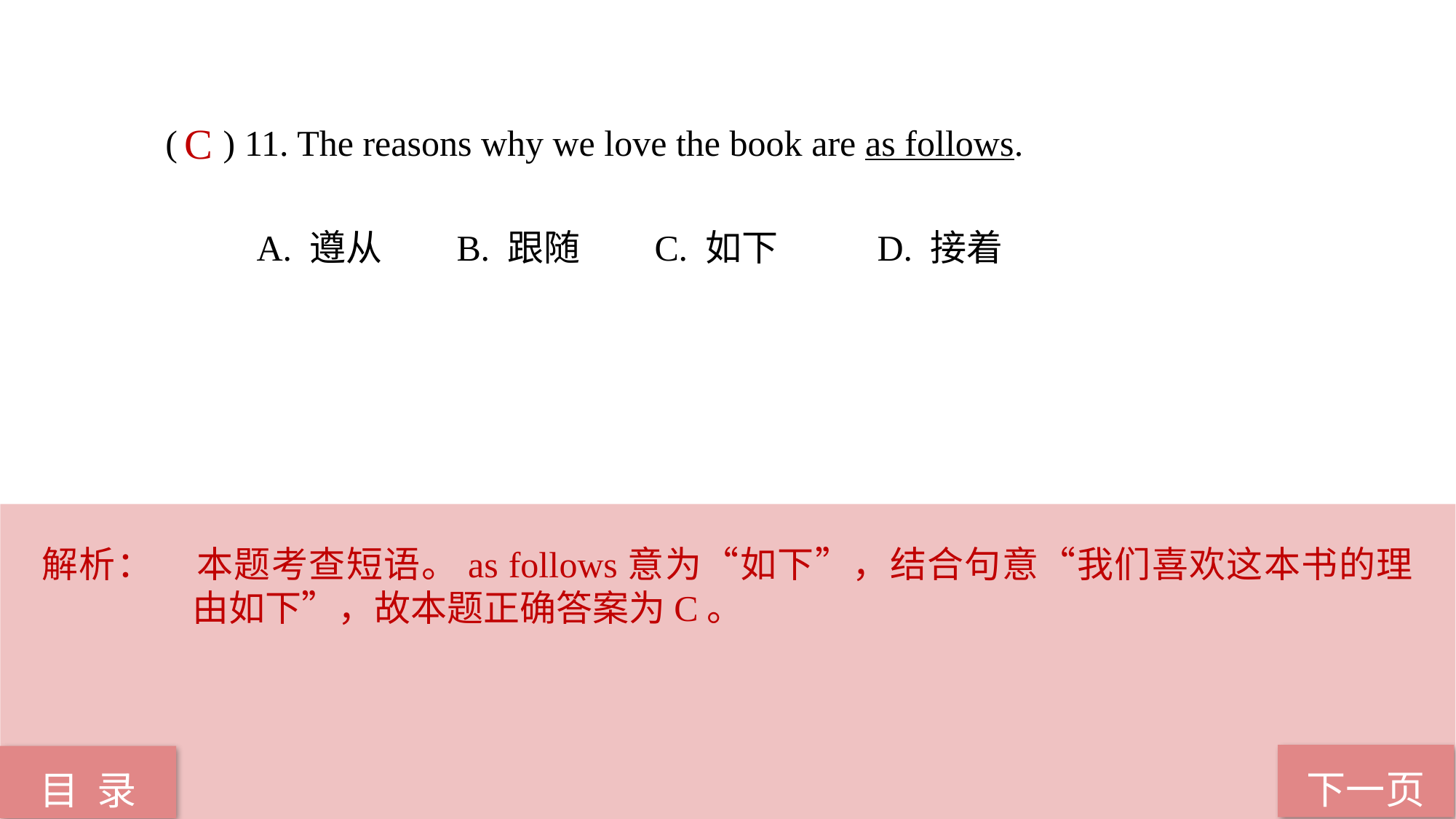

(     ) 11. The reasons why we love the book are as follows.

          A. 遵从        B. 跟随        C. 如下           D. 接着
C
解析：	本题考查短语。as follows意为“如下”，结合句意“我们喜欢这本书的理由如下”，故本题正确答案为C。